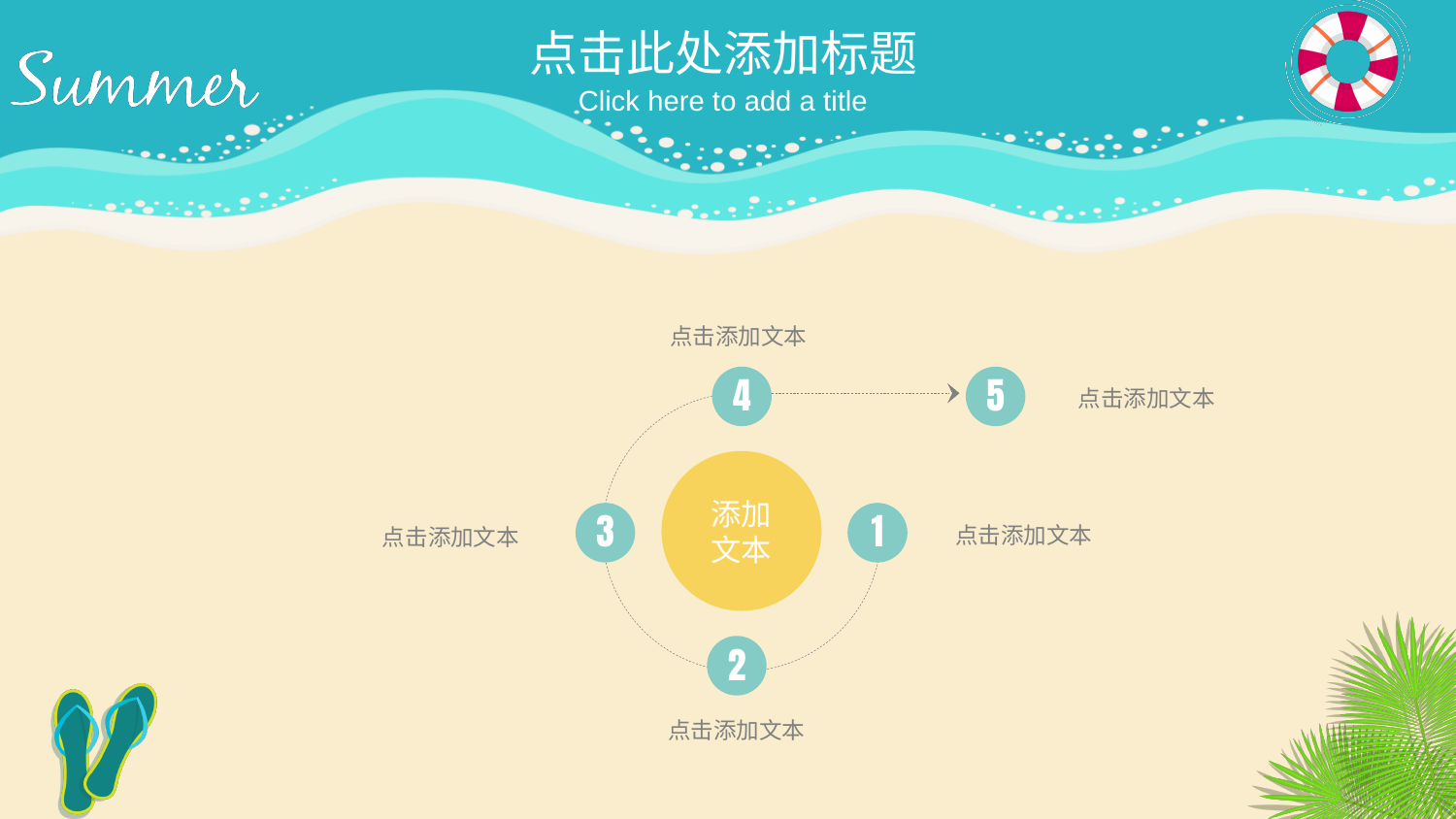

点击此处添加标题
Click here to add a title
点击添加文本
4
5
点击添加文本

添加
文本
3
1
点击添加文本
点击添加文本
2
点击添加文本